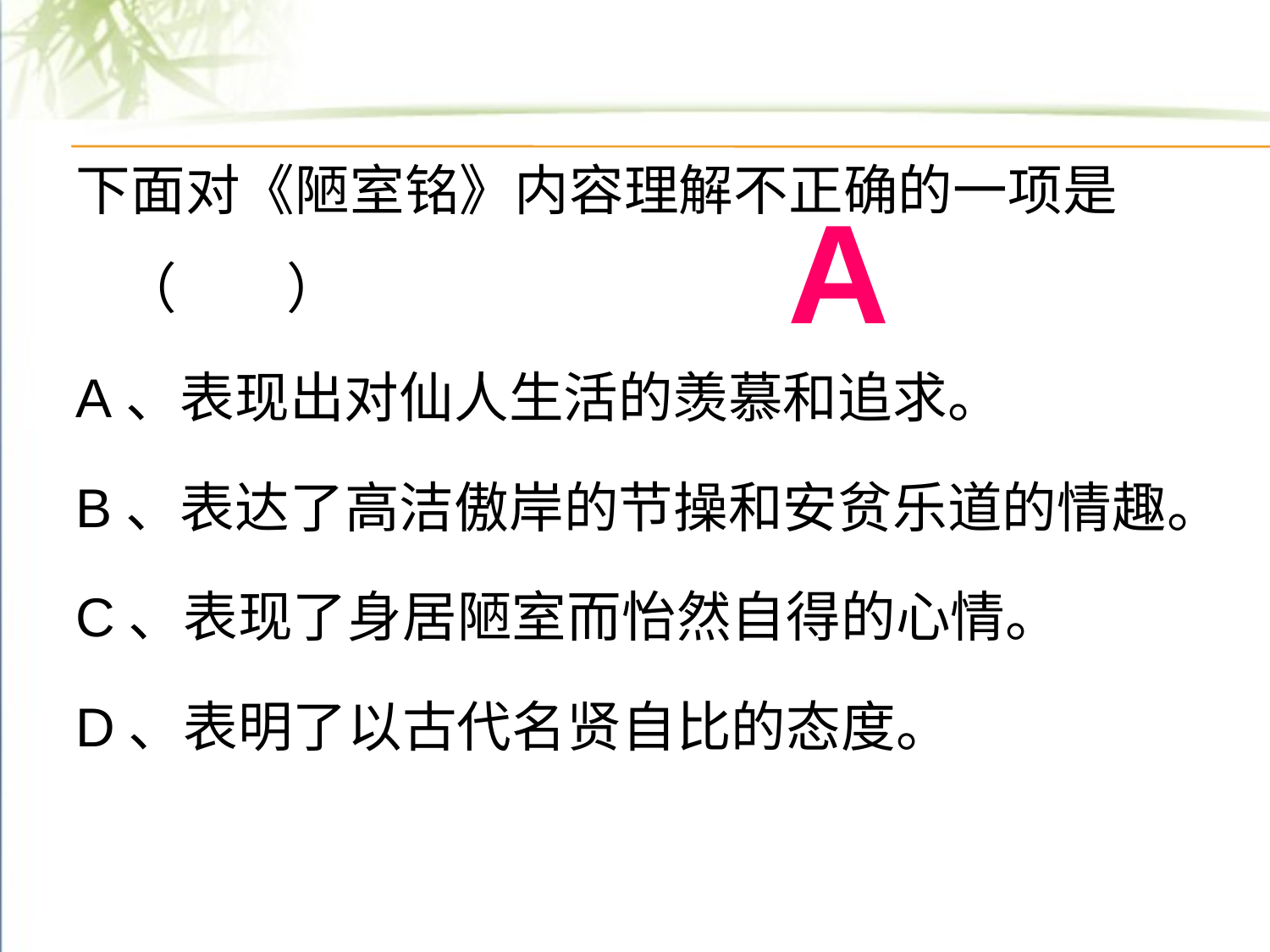

下面对《陋室铭》内容理解不正确的一项是（　　）
A、表现出对仙人生活的羡慕和追求。
B、表达了高洁傲岸的节操和安贫乐道的情趣。
C、表现了身居陋室而怡然自得的心情。
D、表明了以古代名贤自比的态度。
A